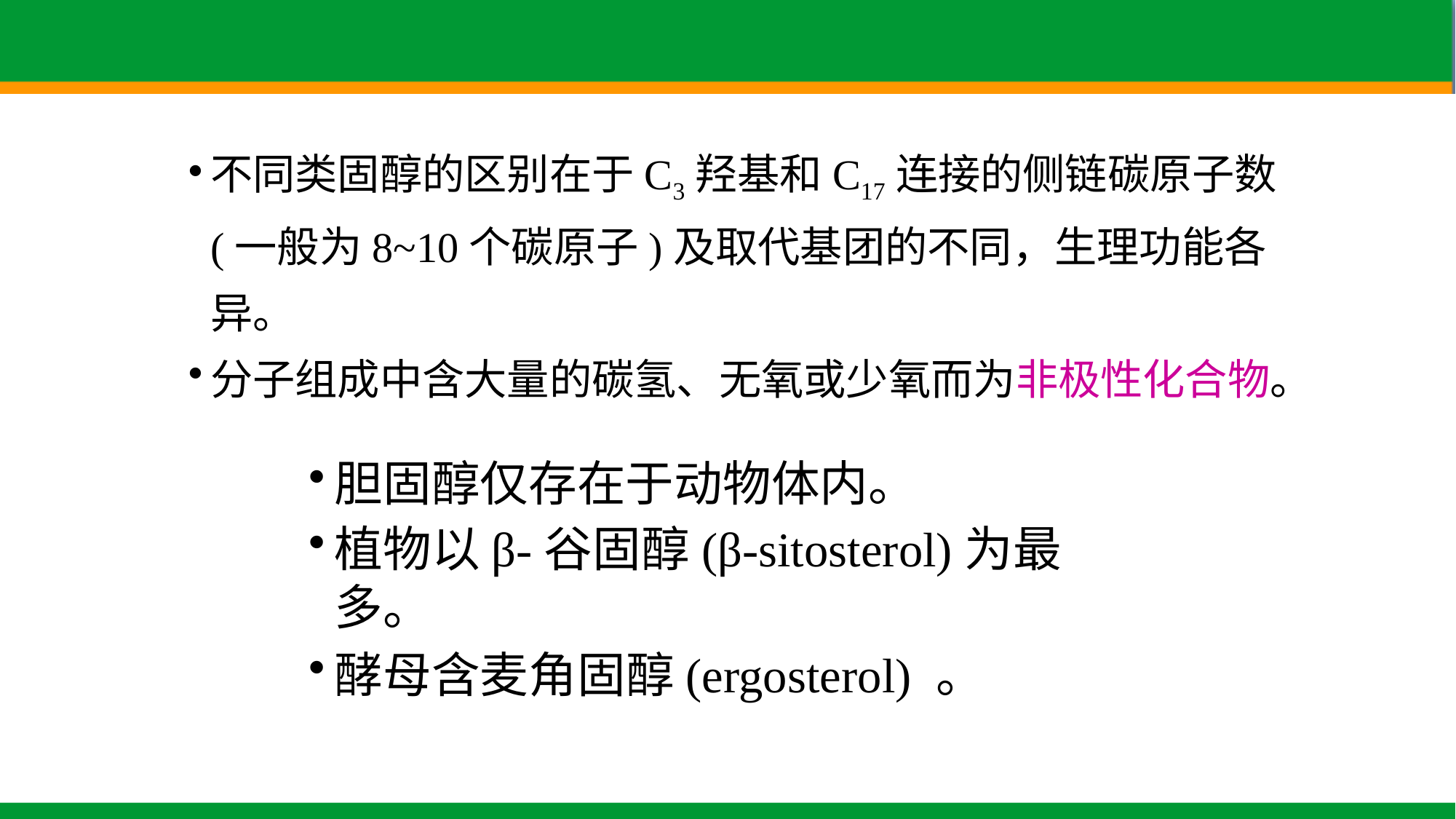

不同类固醇的区别在于C3羟基和C17连接的侧链碳原子数(一般为8~10个碳原子)及取代基团的不同，生理功能各异。
分子组成中含大量的碳氢、无氧或少氧而为非极性化合物。
胆固醇仅存在于动物体内。

植物以β-谷固醇(β-sitosterol)为最多。
酵母含麦角固醇(ergosterol) 。